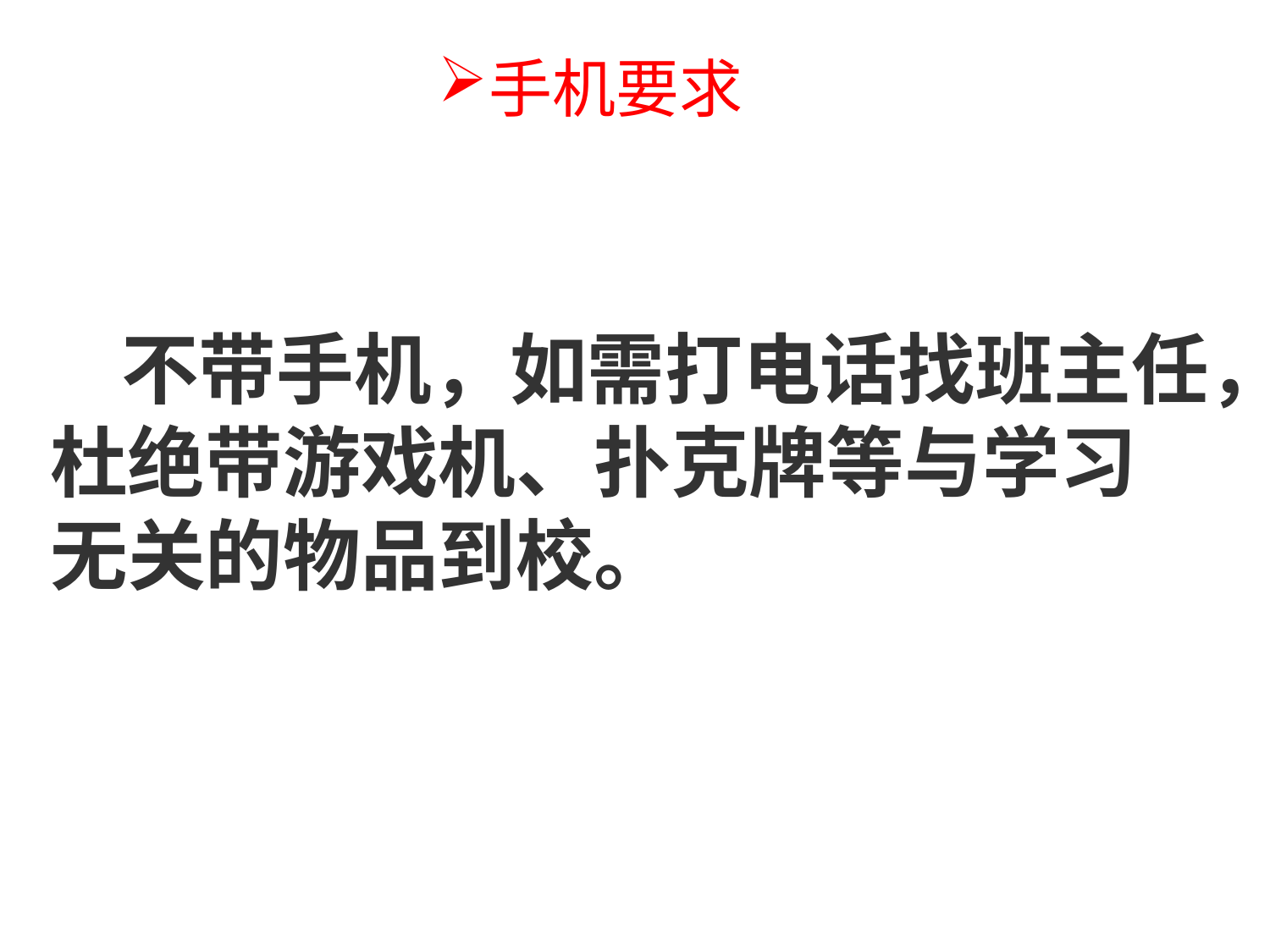

# 手机要求
   不带手机，如需打电话找班主任，
杜绝带游戏机、扑克牌等与学习
无关的物品到校。